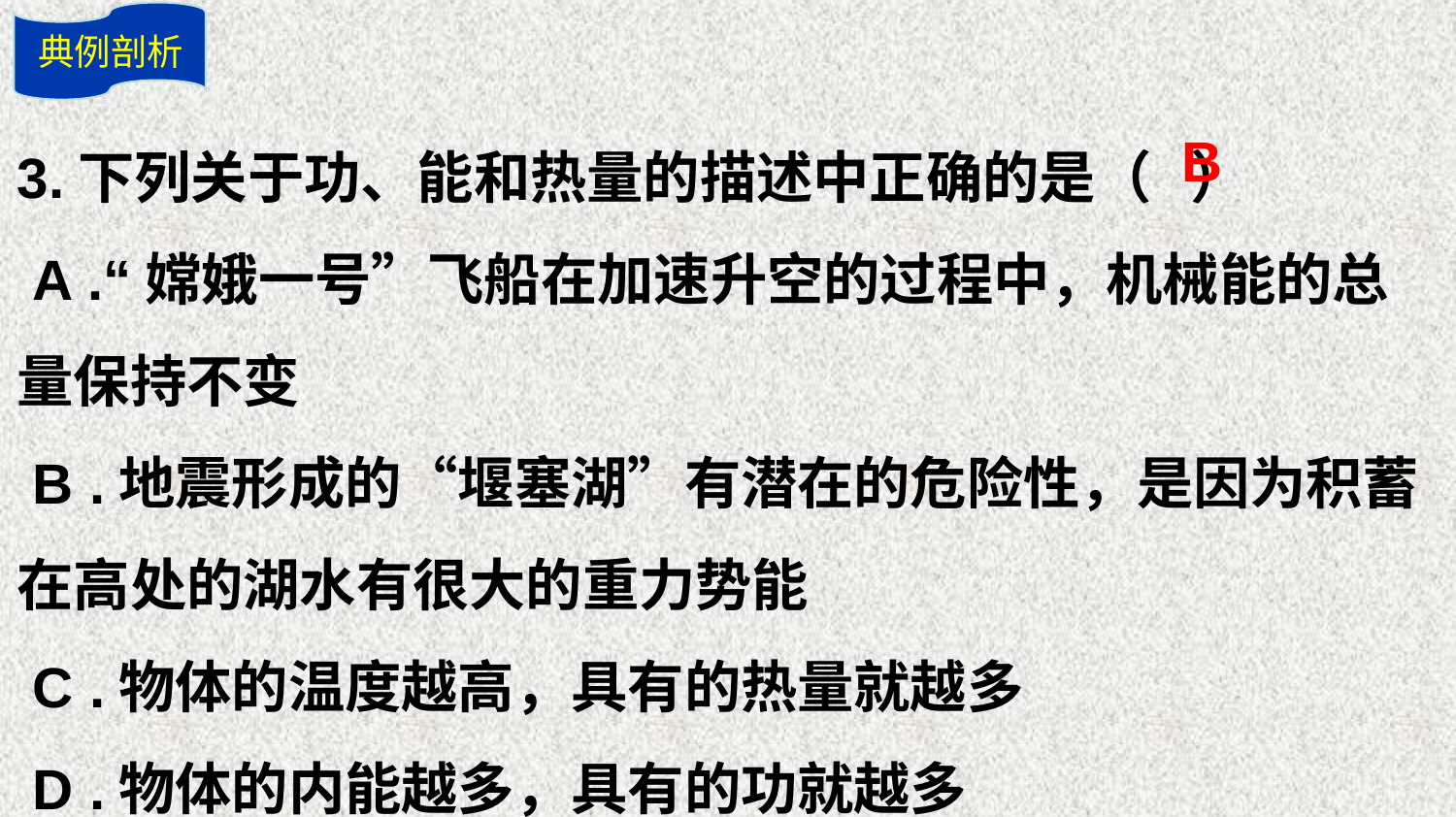

典例剖析
3.下列关于功、能和热量的描述中正确的是（   ）
 A .“嫦娥一号”飞船在加速升空的过程中，机械能的总量保持不变
 B .地震形成的“堰塞湖”有潜在的危险性，是因为积蓄在高处的湖水有很大的重力势能
 C .物体的温度越高，具有的热量就越多
 D .物体的内能越多，具有的功就越多
B